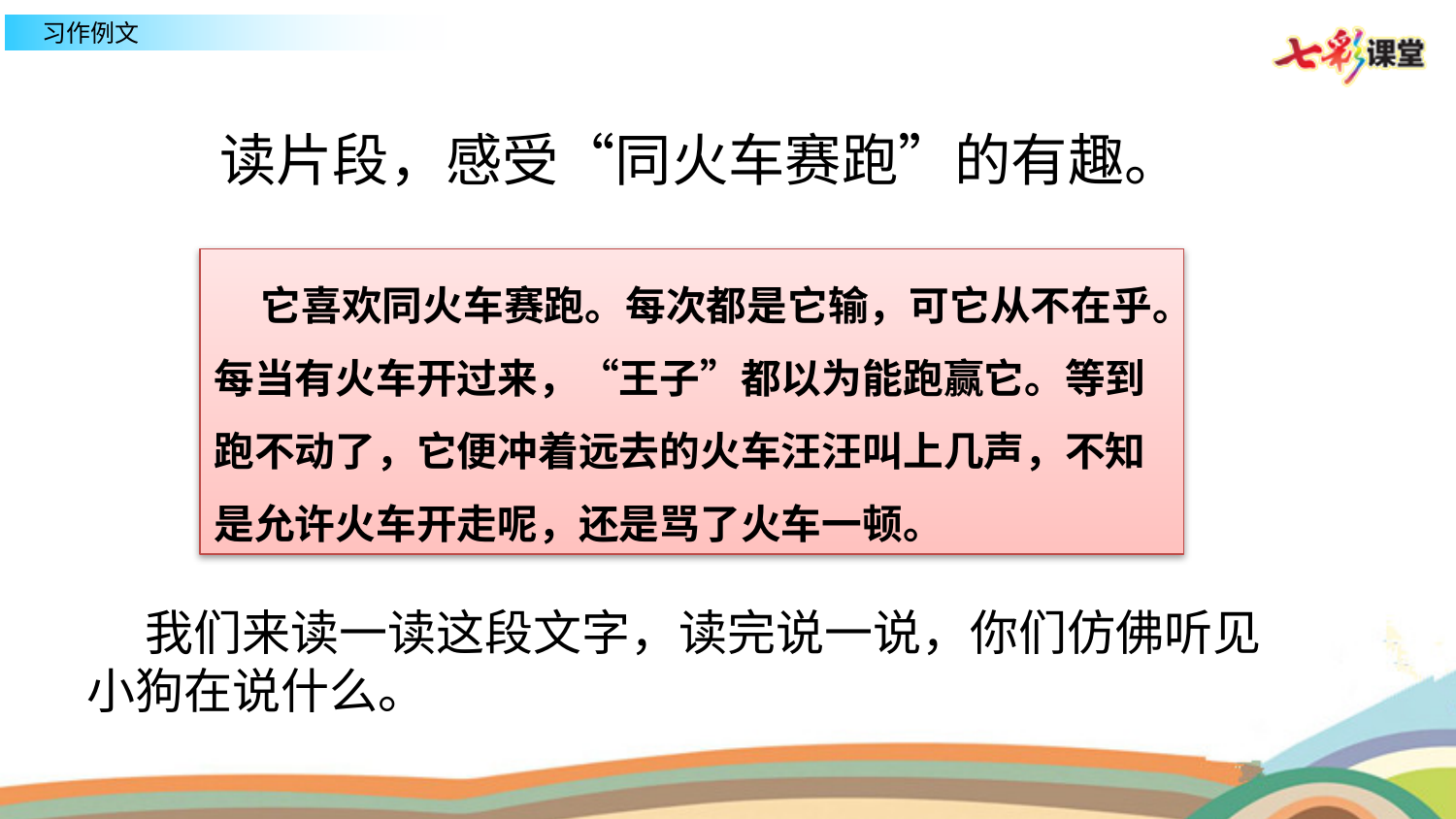

读片段，感受“同火车赛跑”的有趣。
    它喜欢同火车赛跑。每次都是它输，可它从不在乎。每当有火车开过来，“王子”都以为能跑赢它。等到跑不动了，它便冲着远去的火车汪汪叫上几声，不知是允许火车开走呢，还是骂了火车一顿。
     我们来读一读这段文字，读完说一说，你们仿佛听见小狗在说什么。